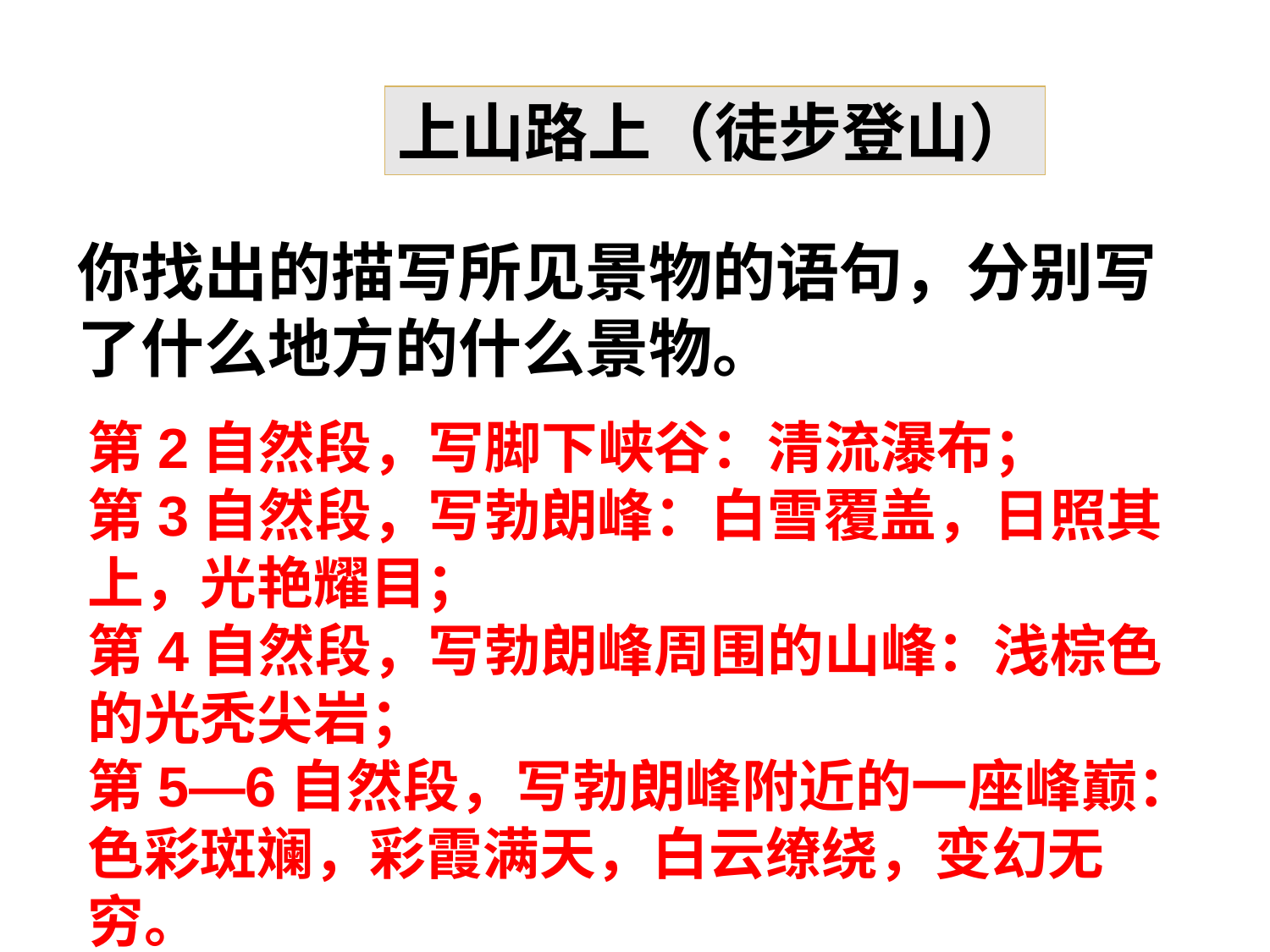

上山路上（徒步登山）
你找出的描写所见景物的语句，分别写了什么地方的什么景物。
第2自然段，写脚下峡谷：清流瀑布；
第3自然段，写勃朗峰：白雪覆盖，日照其上，光艳耀目；
第4自然段，写勃朗峰周围的山峰：浅棕色的光秃尖岩；
第5—6自然段，写勃朗峰附近的一座峰巅：色彩斑斓，彩霞满天，白云缭绕，变幻无穷。